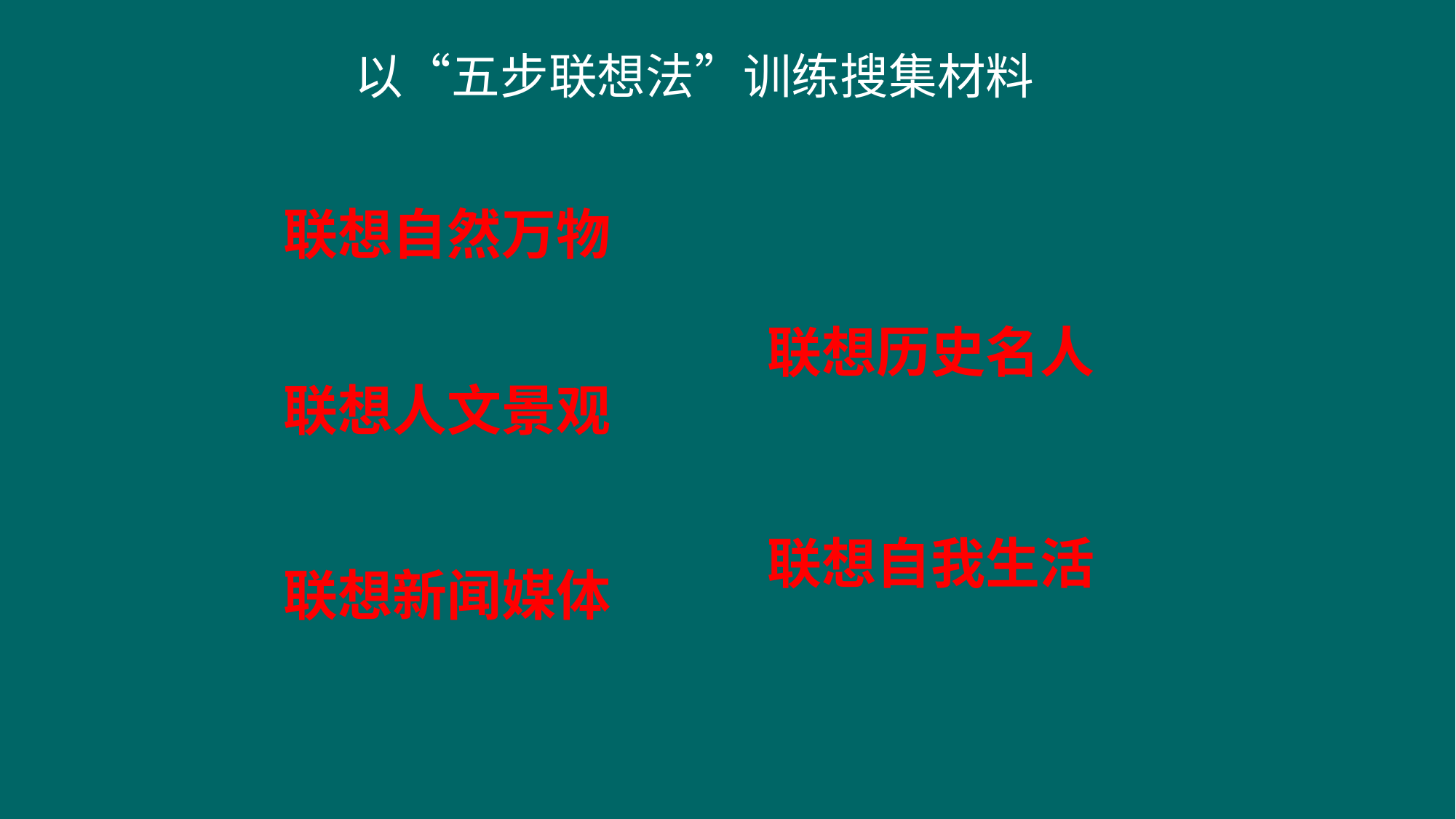

以“五步联想法”训练搜集材料
联想自然万物
联想历史名人
联想人文景观
联想自我生活
联想新闻媒体